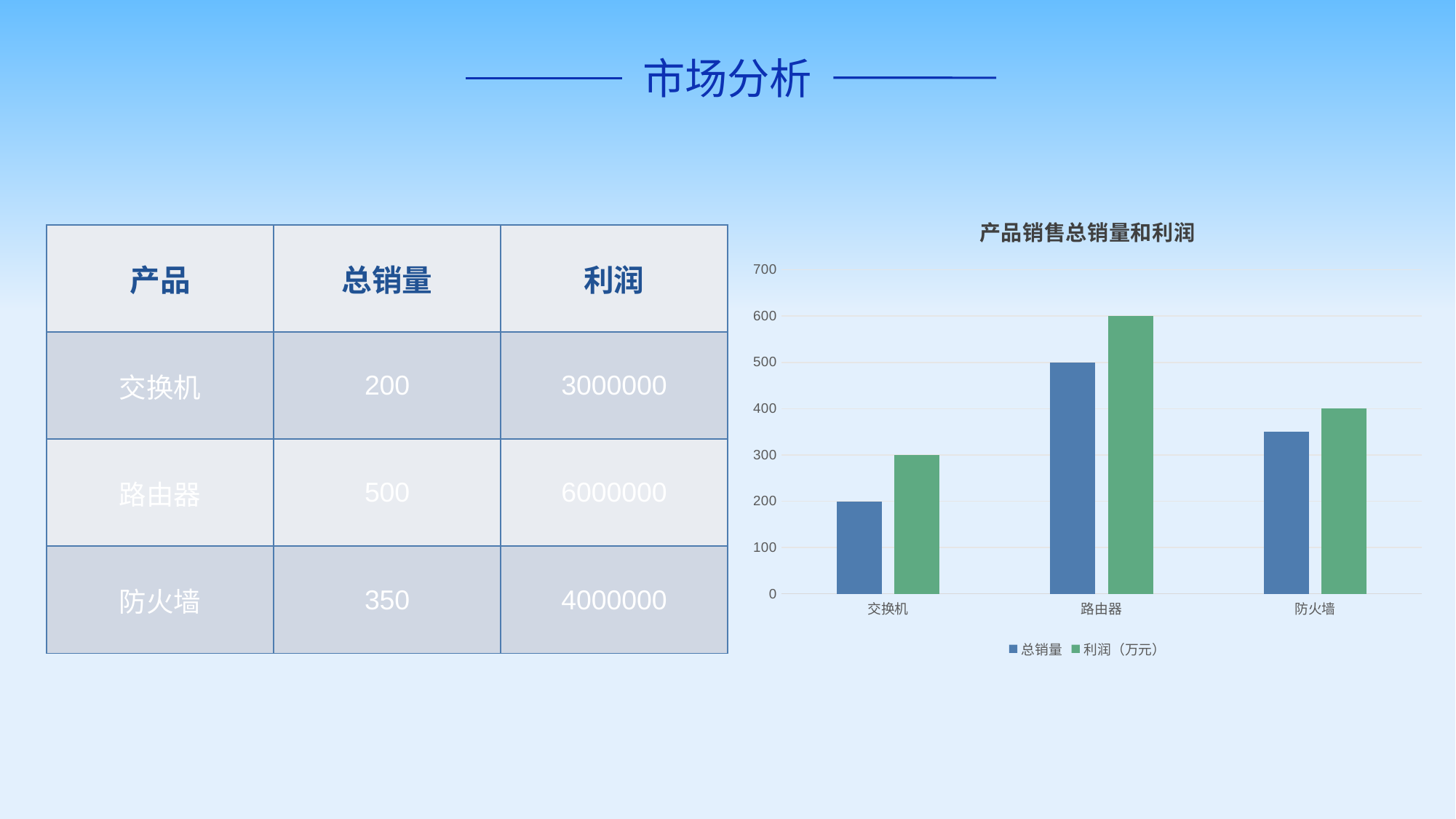

市场分析

### Chart: 产品销售总销量和利润

| Category | 总销量 | 利润（万元） |
|---|---|---|
| 交换机 | 200.0 | 300.0 |
| 路由器 | 500.0 | 600.0 |
| 防火墙 | 350.0 | 400.0 |
| 产品 | 总销量 | 利润 |
| --- | --- | --- |
| 交换机 | 200 | 3000000 |
| 路由器 | 500 | 6000000 |
| 防火墙 | 350 | 4000000 |